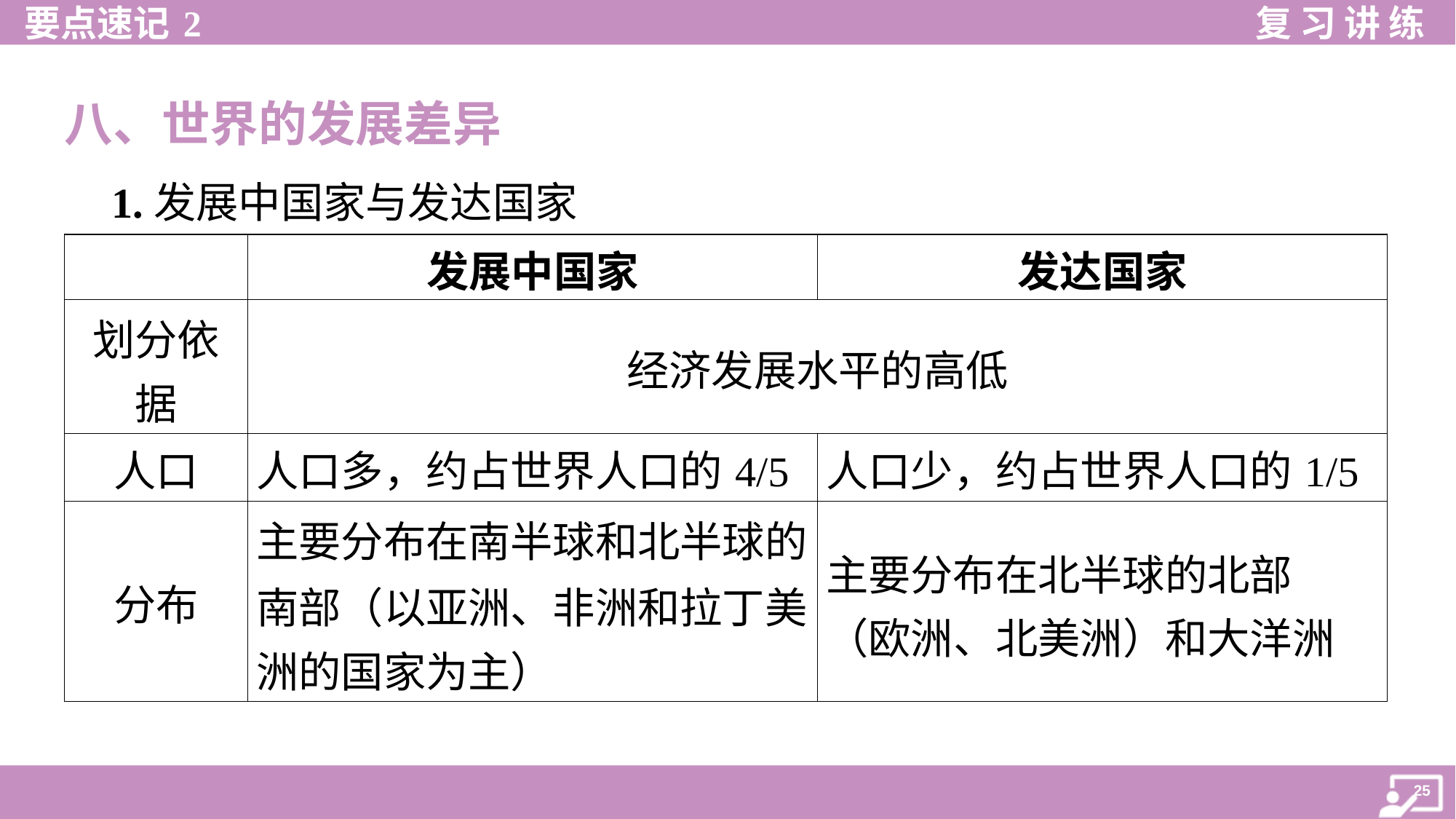

八、世界的发展差异
    1.发展中国家与发达国家
|  | 发展中国家 | 发达国家 |
| --- | --- | --- |
| 划分依 据 | 经济发展水平的高低 |  |
| 人口 | 人口多，约占世界人口的4/5 | 人口少，约占世界人口的1/5 |
| 分布 | 主要分布在南半球和北半球的 南部（以亚洲、非洲和拉丁美 洲的国家为主） | 主要分布在北半球的北部 （欧洲、北美洲）和大洋洲 |